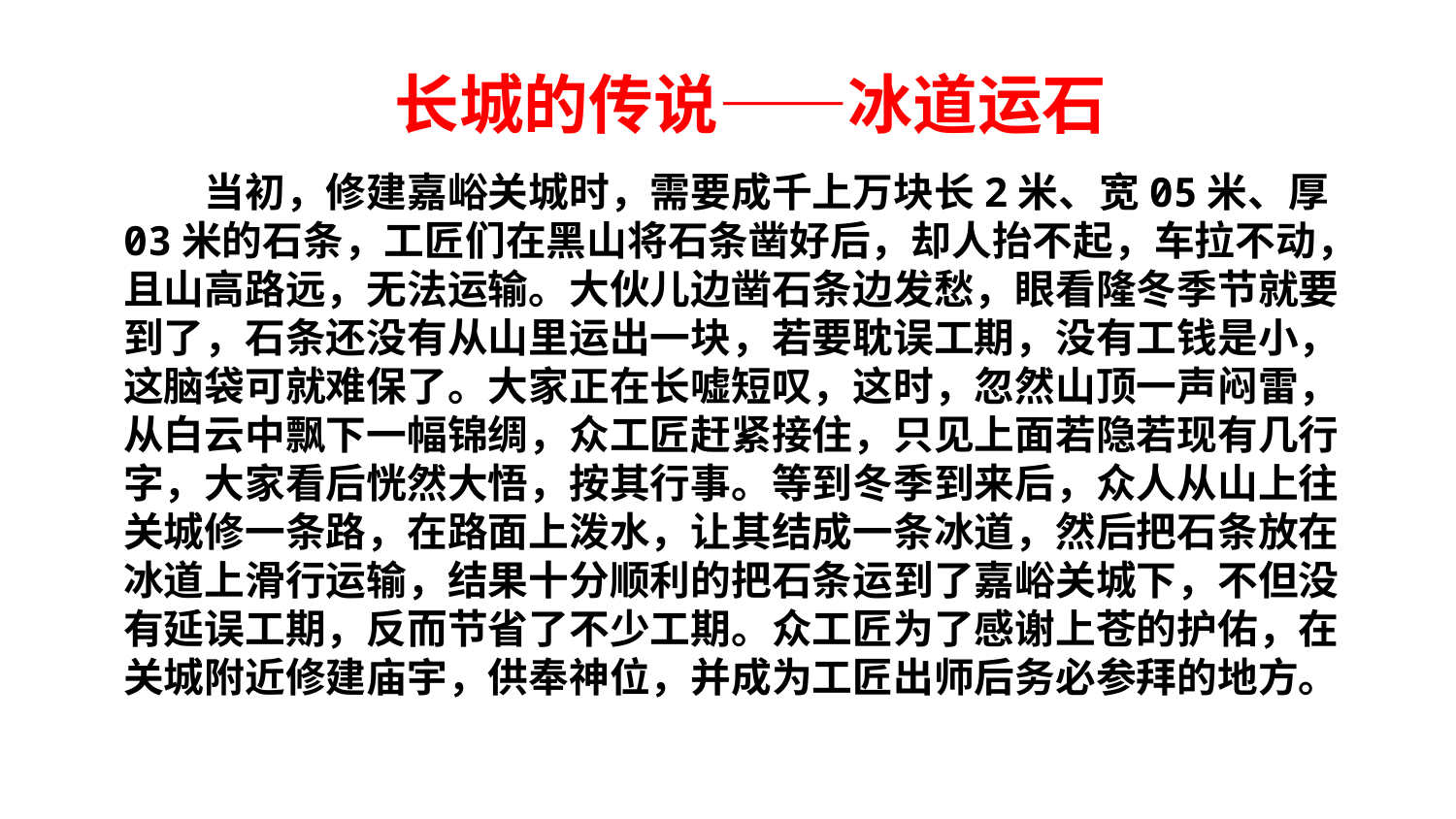

长城的传说——冰道运石
　　当初，修建嘉峪关城时，需要成千上万块长2米、宽05米、厚03米的石条，工匠们在黑山将石条凿好后，却人抬不起，车拉不动，且山高路远，无法运输。大伙儿边凿石条边发愁，眼看隆冬季节就要到了，石条还没有从山里运出一块，若要耽误工期，没有工钱是小，这脑袋可就难保了。大家正在长嘘短叹，这时，忽然山顶一声闷雷，从白云中飘下一幅锦绸，众工匠赶紧接住，只见上面若隐若现有几行字，大家看后恍然大悟，按其行事。等到冬季到来后，众人从山上往关城修一条路，在路面上泼水，让其结成一条冰道，然后把石条放在冰道上滑行运输，结果十分顺利的把石条运到了嘉峪关城下，不但没有延误工期，反而节省了不少工期。众工匠为了感谢上苍的护佑，在关城附近修建庙宇，供奉神位，并成为工匠出师后务必参拜的地方。